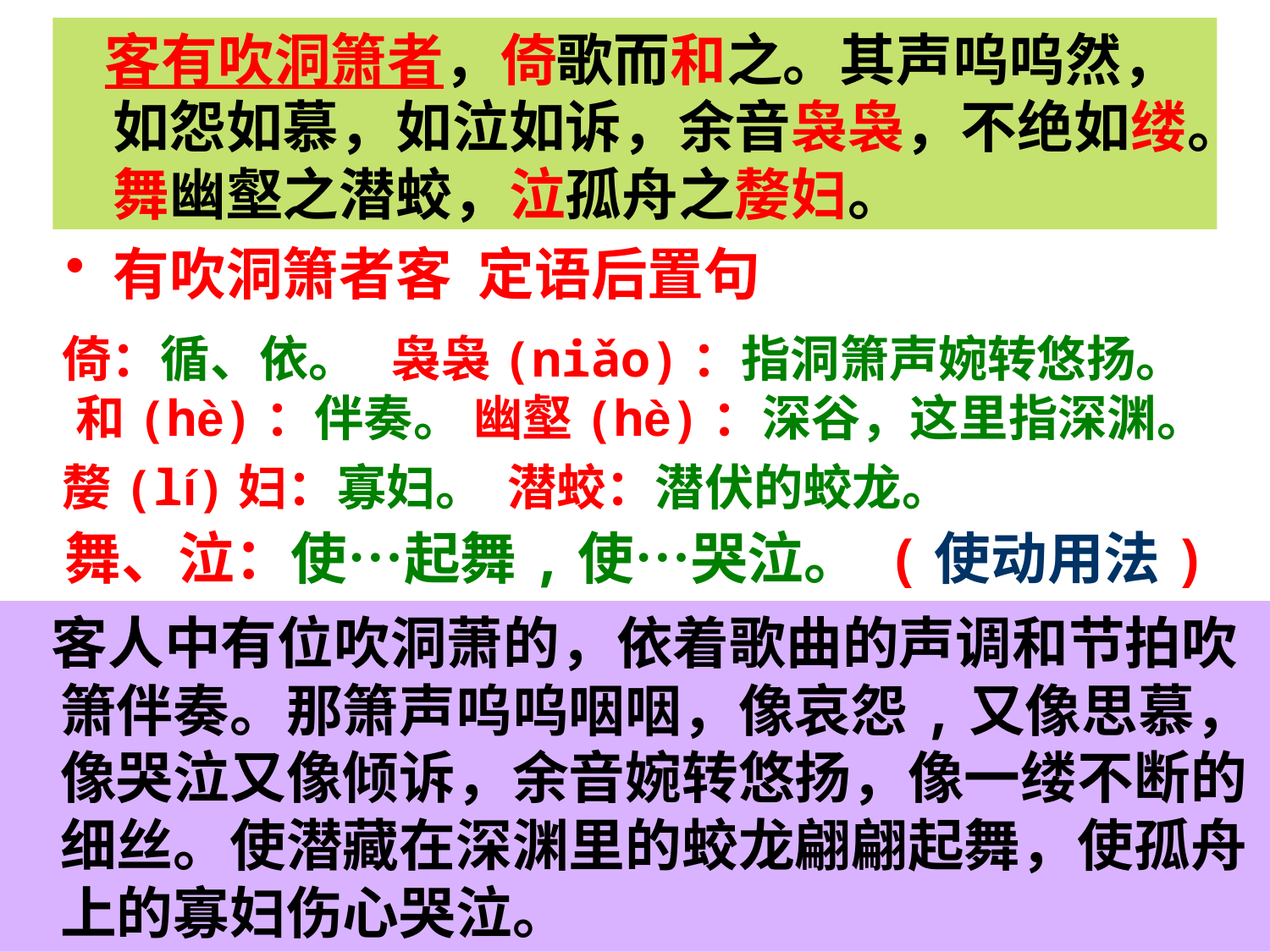

客有吹洞箫者，倚歌而和之。其声呜呜然，如怨如慕，如泣如诉，余音袅袅，不绝如缕。舞幽壑之潜蛟，泣孤舟之嫠妇。
有吹洞箫者客  定语后置句
  倚：循、依。   袅袅(niǎo)：指洞箫声婉转悠扬。 和(hè)：伴奏。 幽壑(hè)：深谷，这里指深渊。
  嫠(lí)妇：寡妇。  潜蛟：潜伏的蛟龙。

 舞、泣：使…起舞,使…哭泣。 (使动用法)
  客人中有位吹洞萧的，依着歌曲的声调和节拍吹箫伴奏。那箫声呜呜咽咽，像哀怨,又像思慕，像哭泣又像倾诉，余音婉转悠扬，像一缕不断的细丝。使潜藏在深渊里的蛟龙翩翩起舞，使孤舟上的寡妇伤心哭泣。